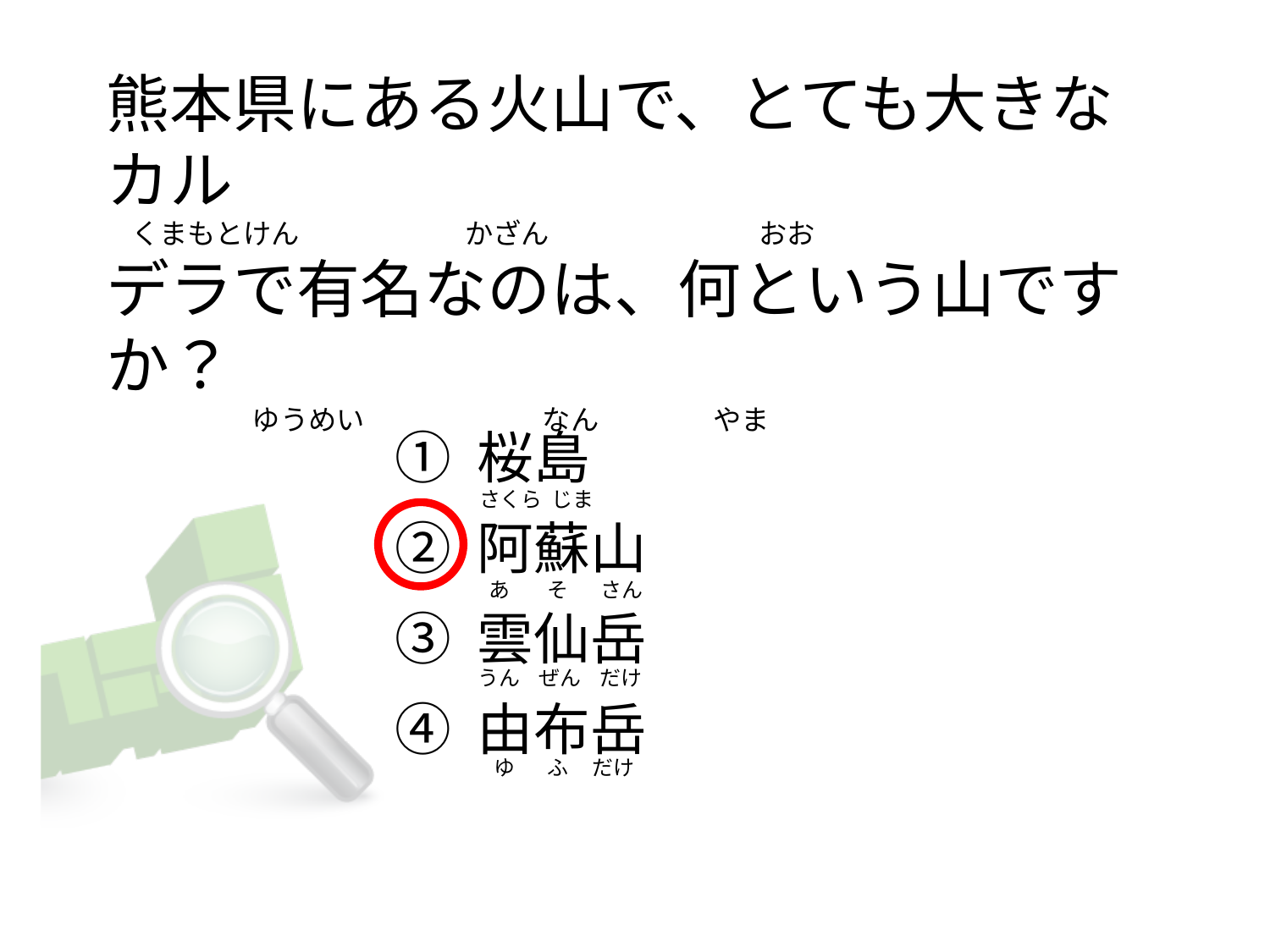

熊本県にある火山で、とても大きなカル
   くまもとけん                          かざん                                 おお
デラで有名なのは、何という山ですか？
                      ゆうめい                            なん                  やま
① 桜島
② 阿蘇山
③ 雲仙岳
④ 由布岳

さくら  じま

 あ        そ       さん
うん    ぜん    だけ
  ゆ       ふ     だけ